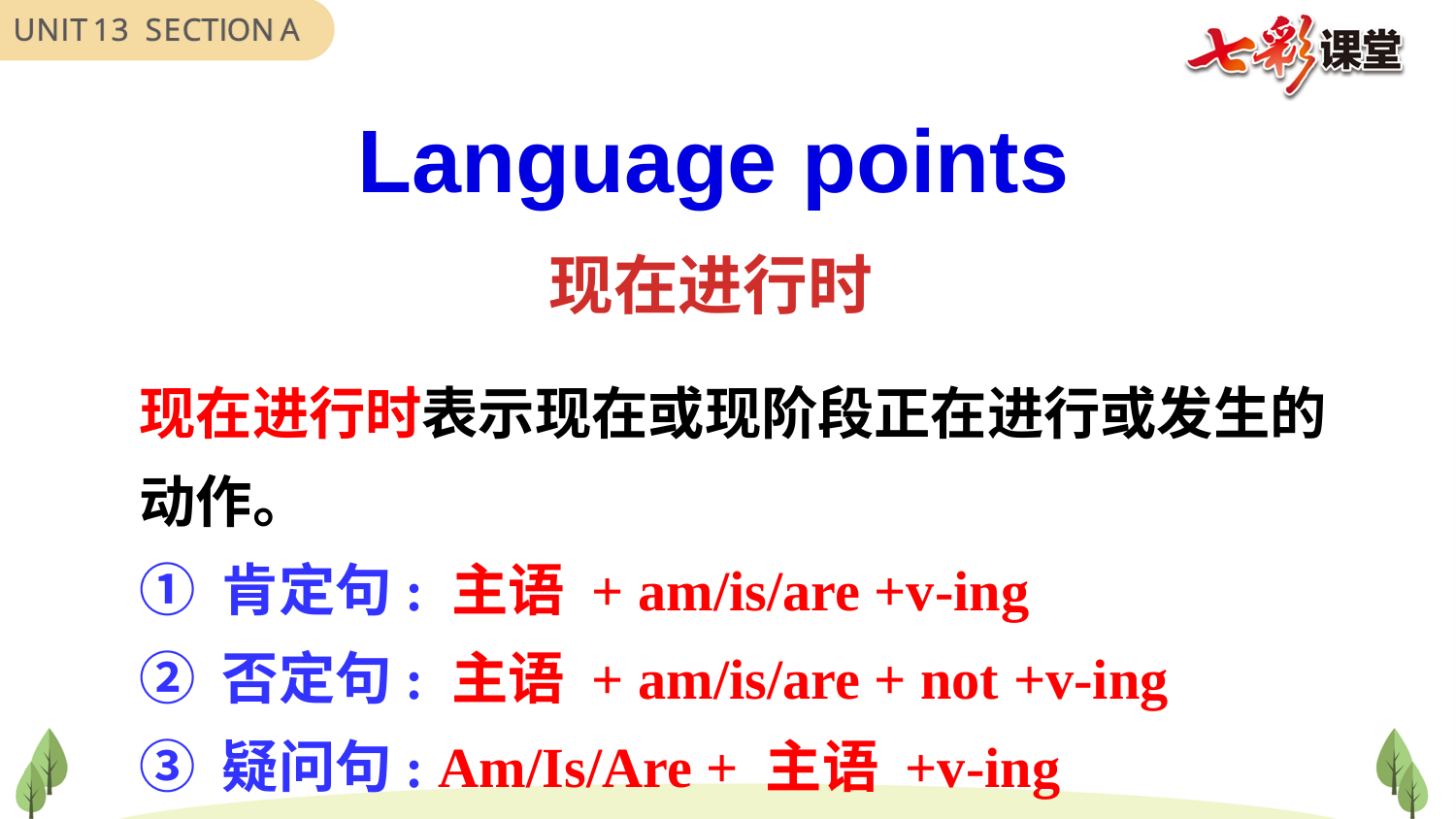

Language points
现在进行时
现在进行时表示现在或现阶段正在进行或发生的动作。
① 肯定句: 主语 + am/is/are +v-ing
② 否定句: 主语 + am/is/are + not +v-ing
③ 疑问句: Am/Is/Are + 主语 +v-ing